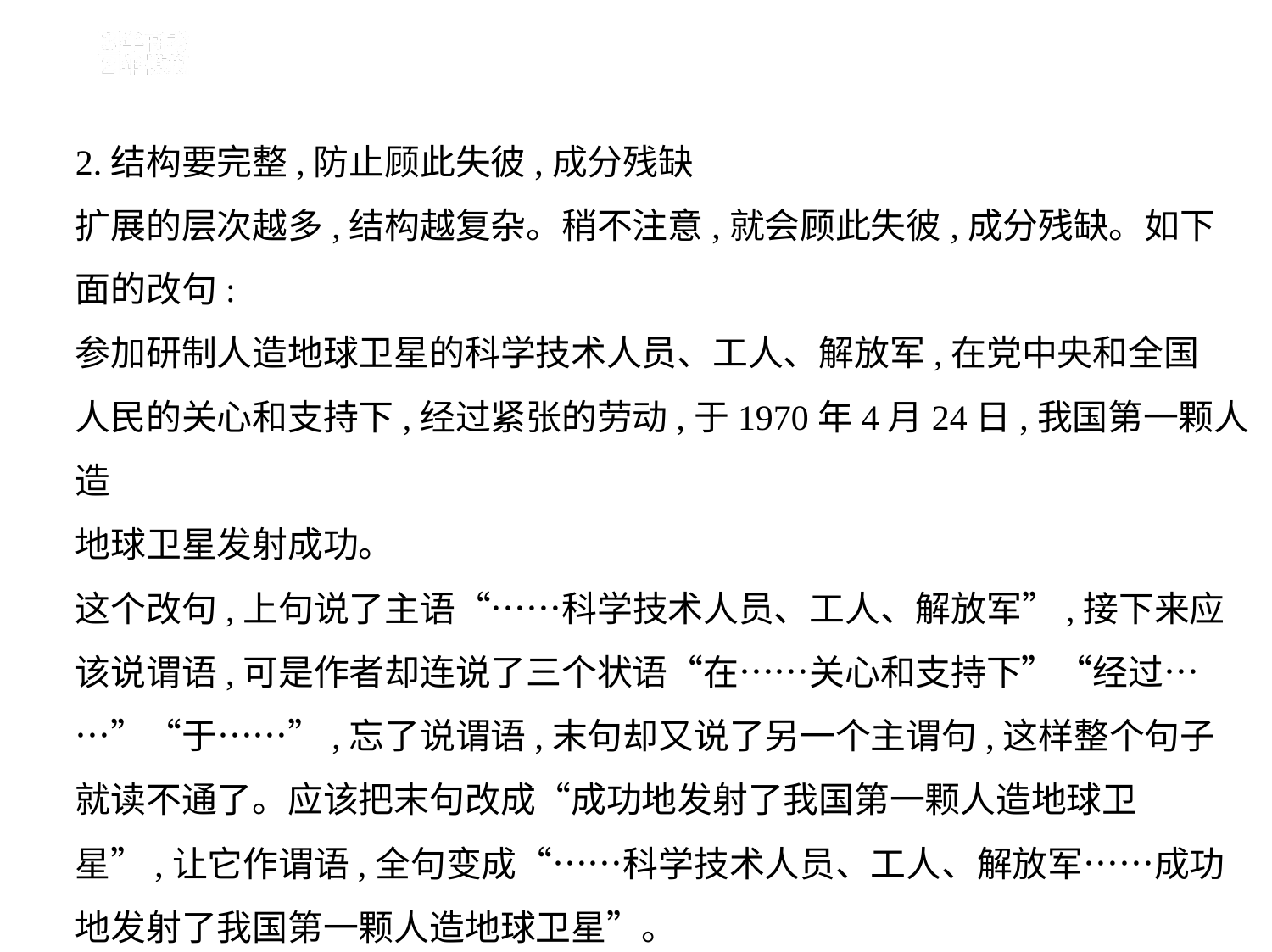

2.结构要完整,防止顾此失彼,成分残缺
扩展的层次越多,结构越复杂。稍不注意,就会顾此失彼,成分残缺。如下
面的改句:
参加研制人造地球卫星的科学技术人员、工人、解放军,在党中央和全国
人民的关心和支持下,经过紧张的劳动,于1970年4月24日,我国第一颗人造
地球卫星发射成功。
这个改句,上句说了主语“……科学技术人员、工人、解放军”,接下来应
该说谓语,可是作者却连说了三个状语“在……关心和支持下”“经过…
…”“于……”,忘了说谓语,末句却又说了另一个主谓句,这样整个句子
就读不通了。应该把末句改成“成功地发射了我国第一颗人造地球卫
星”,让它作谓语,全句变成“……科学技术人员、工人、解放军……成功
地发射了我国第一颗人造地球卫星”。